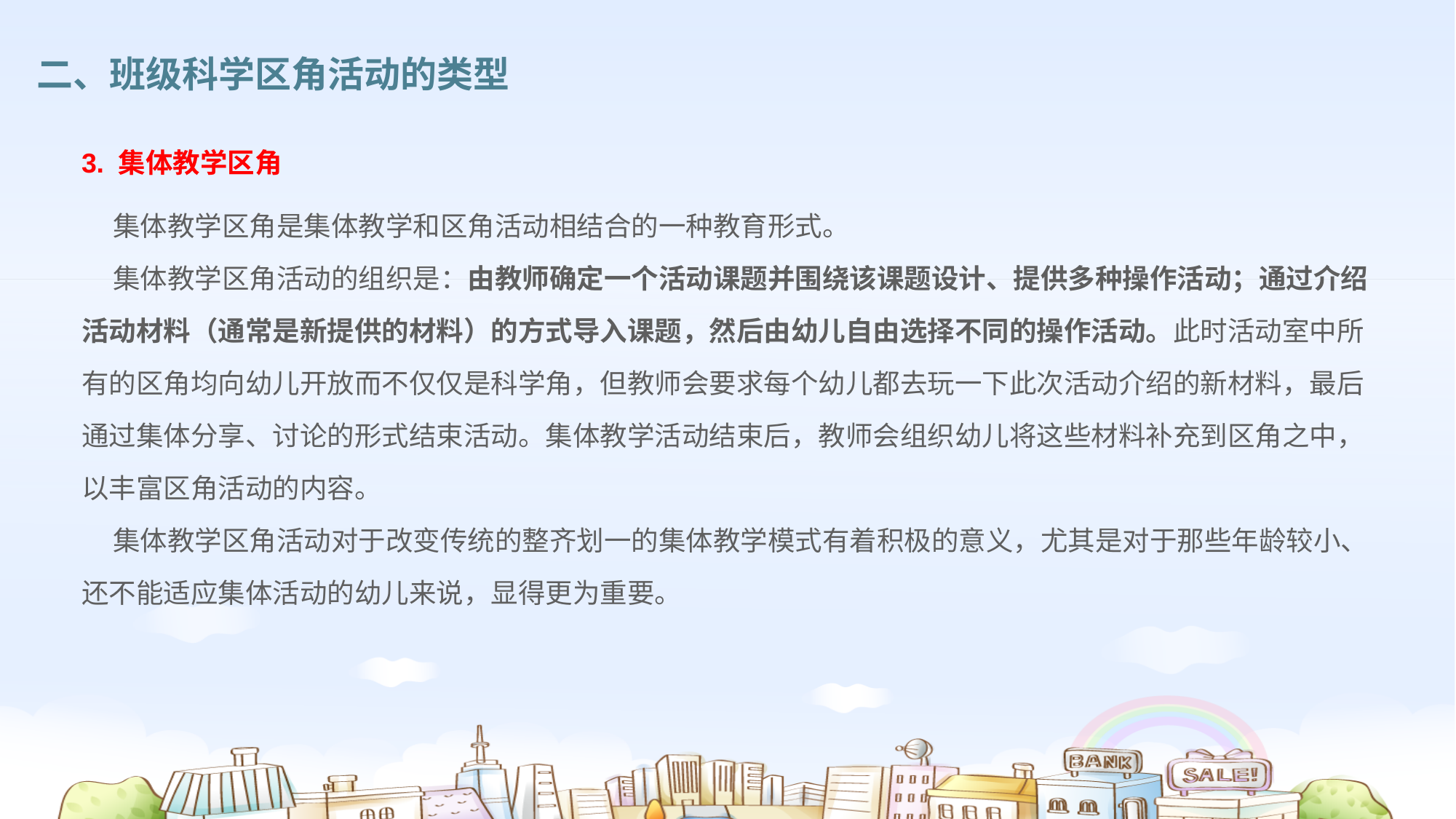

二、班级科学区角活动的类型
3. 集体教学区角
    集体教学区角是集体教学和区角活动相结合的一种教育形式。
    集体教学区角活动的组织是：由教师确定一个活动课题并围绕该课题设计、提供多种操作活动；通过介绍活动材料（通常是新提供的材料）的方式导入课题，然后由幼儿自由选择不同的操作活动。此时活动室中所有的区角均向幼儿开放而不仅仅是科学角，但教师会要求每个幼儿都去玩一下此次活动介绍的新材料，最后通过集体分享、讨论的形式结束活动。集体教学活动结束后，教师会组织幼儿将这些材料补充到区角之中，以丰富区角活动的内容。
    集体教学区角活动对于改变传统的整齐划一的集体教学模式有着积极的意义，尤其是对于那些年龄较小、还不能适应集体活动的幼儿来说，显得更为重要。